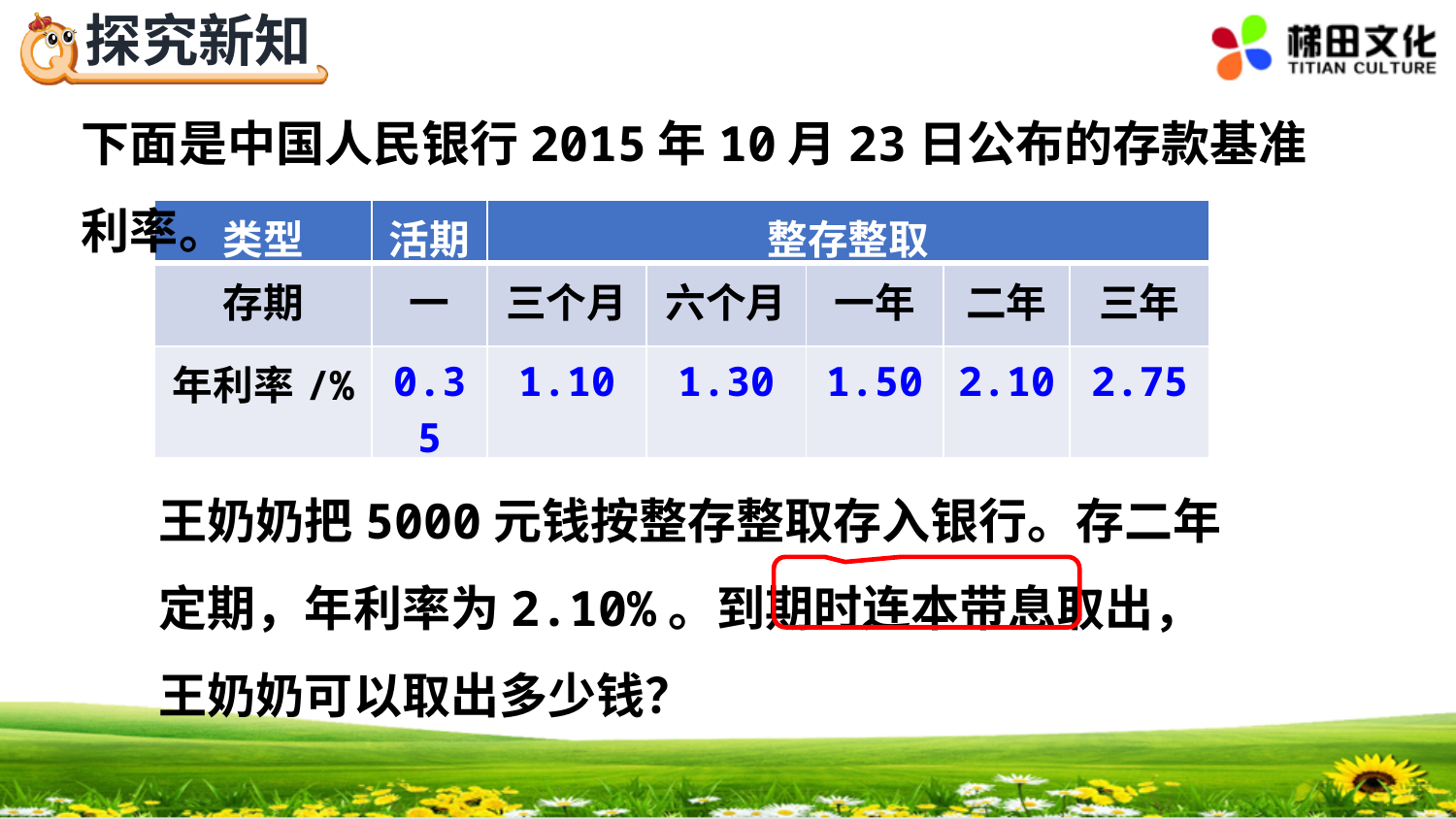

下面是中国人民银行2015年10月23日公布的存款基准利率。
| 类型 | 活期 | 整存整取 |  |  |  |  |
| --- | --- | --- | --- | --- | --- | --- |
| 存期 | 一 | 三个月 | 六个月 | 一年 | 二年 | 三年 |
| 年利率/% | 0.35 | 1.10 | 1.30 | 1.50 | 2.10 | 2.75 |
王奶奶把5000元钱按整存整取存入银行。存二年定期，年利率为2.10%。到期时连本带息取出，王奶奶可以取出多少钱？